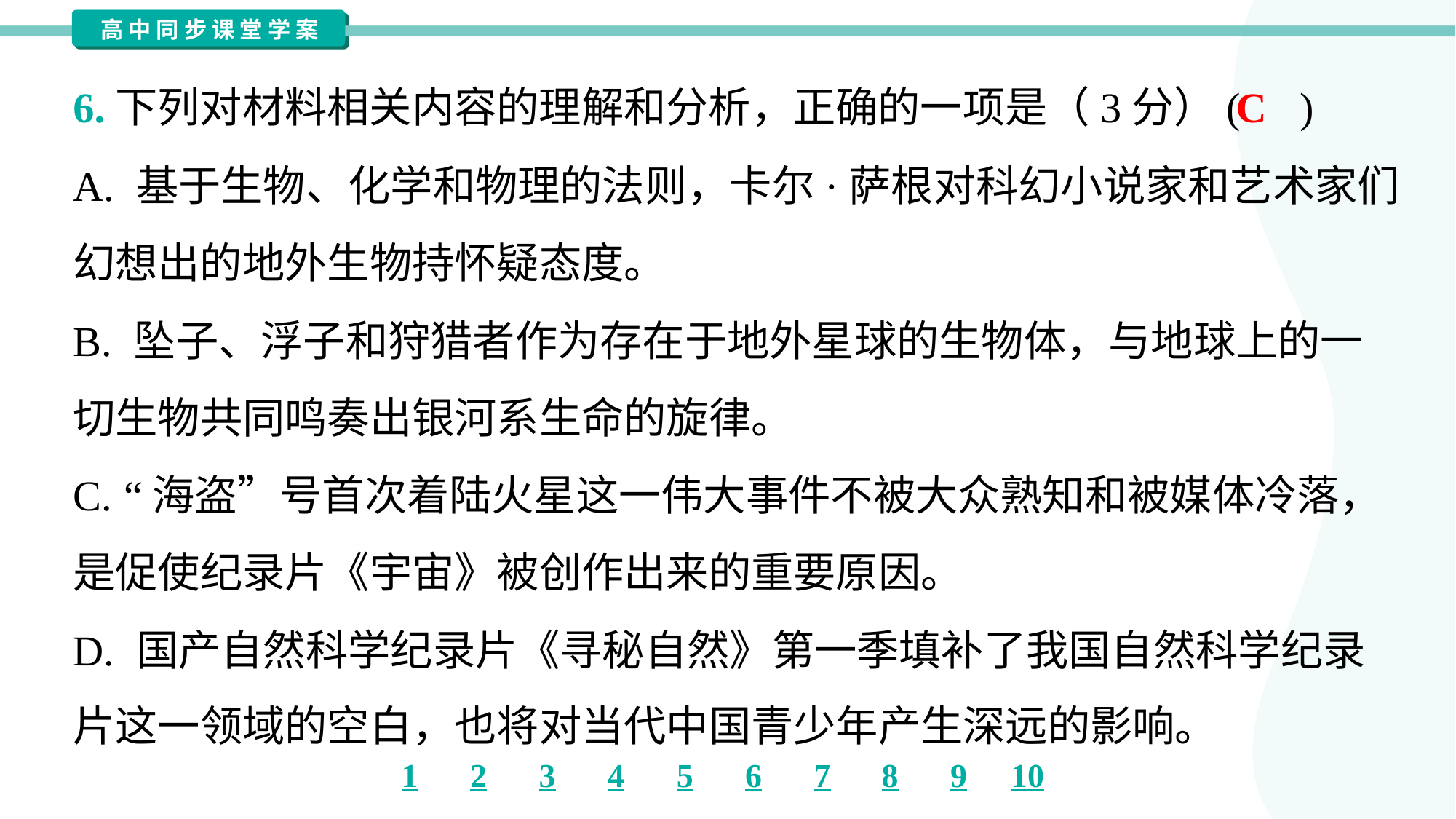

C
6.下列对材料相关内容的理解和分析，正确的一项是（3分）(     )
A. 基于生物、化学和物理的法则，卡尔·萨根对科幻小说家和艺术家们
幻想出的地外生物持怀疑态度。
B. 坠子、浮子和狩猎者作为存在于地外星球的生物体，与地球上的一
切生物共同鸣奏出银河系生命的旋律。
C. “海盗”号首次着陆火星这一伟大事件不被大众熟知和被媒体冷落，
是促使纪录片《宇宙》被创作出来的重要原因。
D. 国产自然科学纪录片《寻秘自然》第一季填补了我国自然科学纪录
片这一领域的空白，也将对当代中国青少年产生深远的影响。